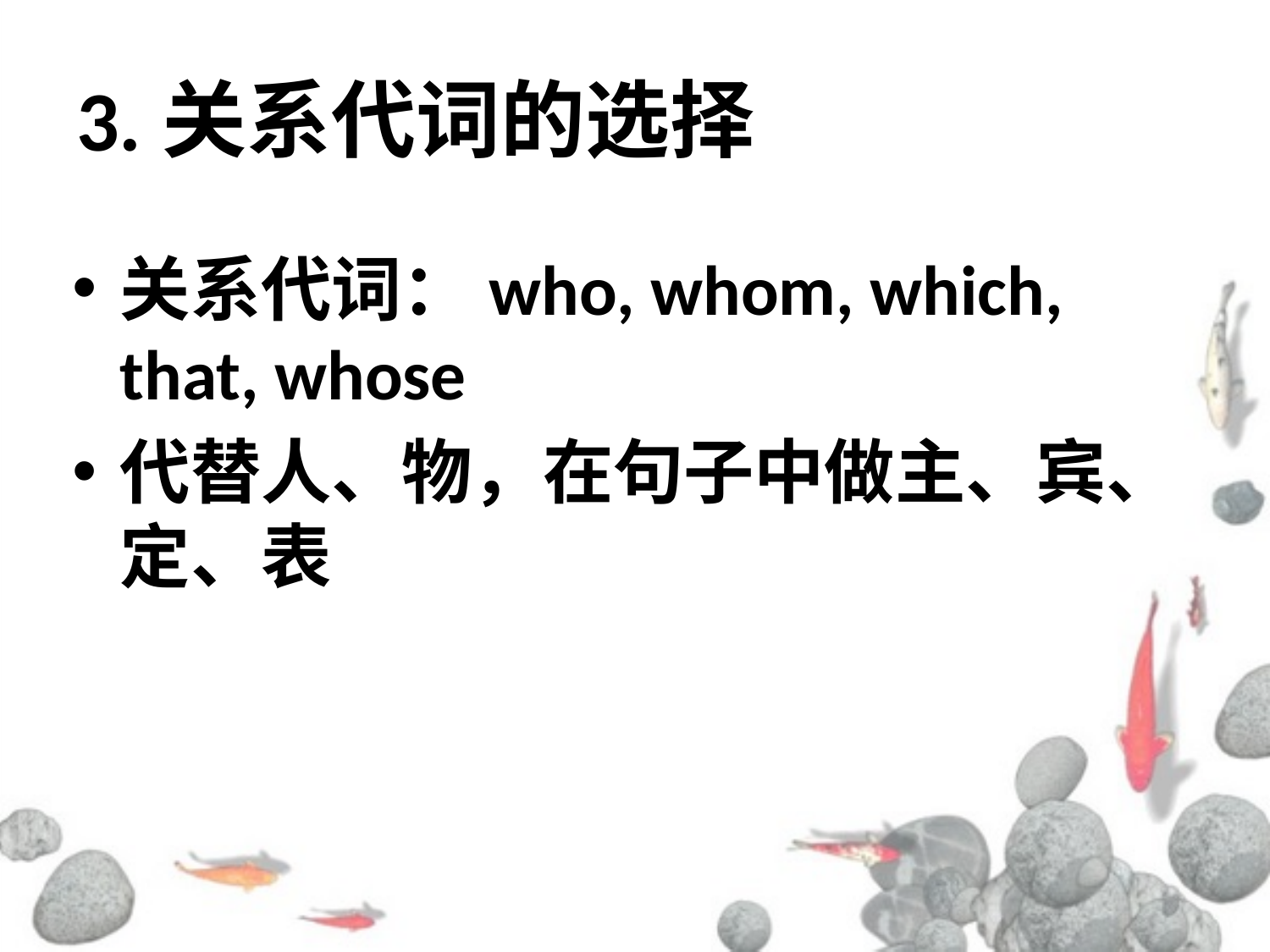

# 3.关系代词的选择
关系代词：who, whom, which, that, whose
代替人、物，在句子中做主、宾、定、表